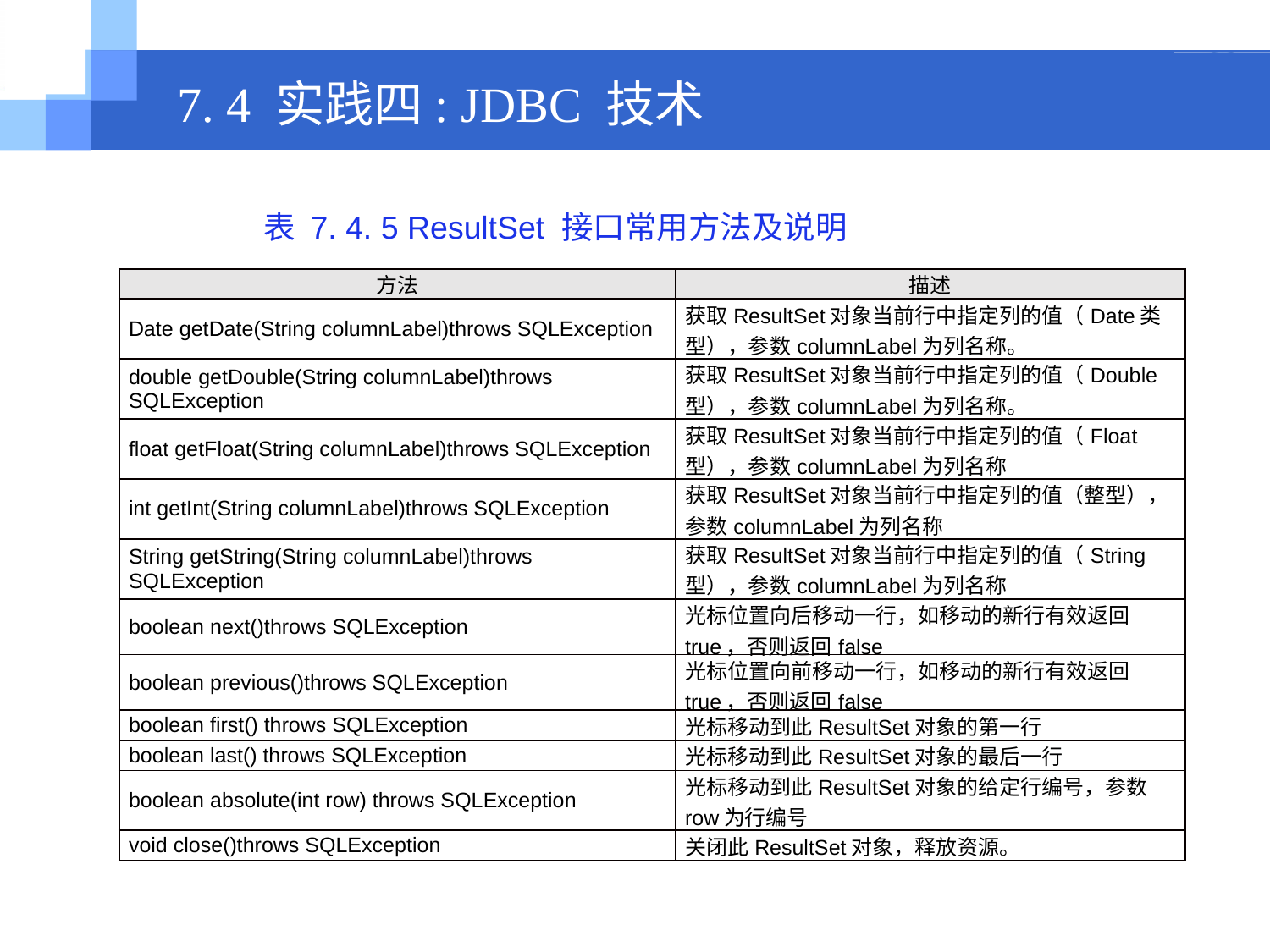

7. 4 实践四: JDBC 技术

表 7. 4. 5 ResultSet 接口常用方法及说明
| 方法 | 描述 |
| --- | --- |
| Date getDate(String columnLabel)throws SQLException | 获取ResultSet对象当前行中指定列的值（Date类型），参数columnLabel为列名称。 |
| double getDouble(String columnLabel)throws SQLException | 获取ResultSet对象当前行中指定列的值（Double型），参数columnLabel为列名称。 |
| float getFloat(String columnLabel)throws SQLException | 获取ResultSet对象当前行中指定列的值（Float型），参数columnLabel为列名称 |
| int getInt(String columnLabel)throws SQLException | 获取ResultSet对象当前行中指定列的值（整型），参数columnLabel为列名称 |
| String getString(String columnLabel)throws SQLException | 获取ResultSet对象当前行中指定列的值（String型），参数columnLabel为列名称 |
| boolean next()throws SQLException | 光标位置向后移动一行，如移动的新行有效返回true，否则返回false |
| boolean previous()throws SQLException | 光标位置向前移动一行，如移动的新行有效返回true，否则返回false |
| boolean first() throws SQLException | 光标移动到此ResultSet对象的第一行 |
| boolean last() throws SQLException | 光标移动到此ResultSet对象的最后一行 |
| boolean absolute(int row) throws SQLException | 光标移动到此ResultSet对象的给定行编号，参数row为行编号 |
| void close()throws SQLException | 关闭此ResultSet对象，释放资源。 |